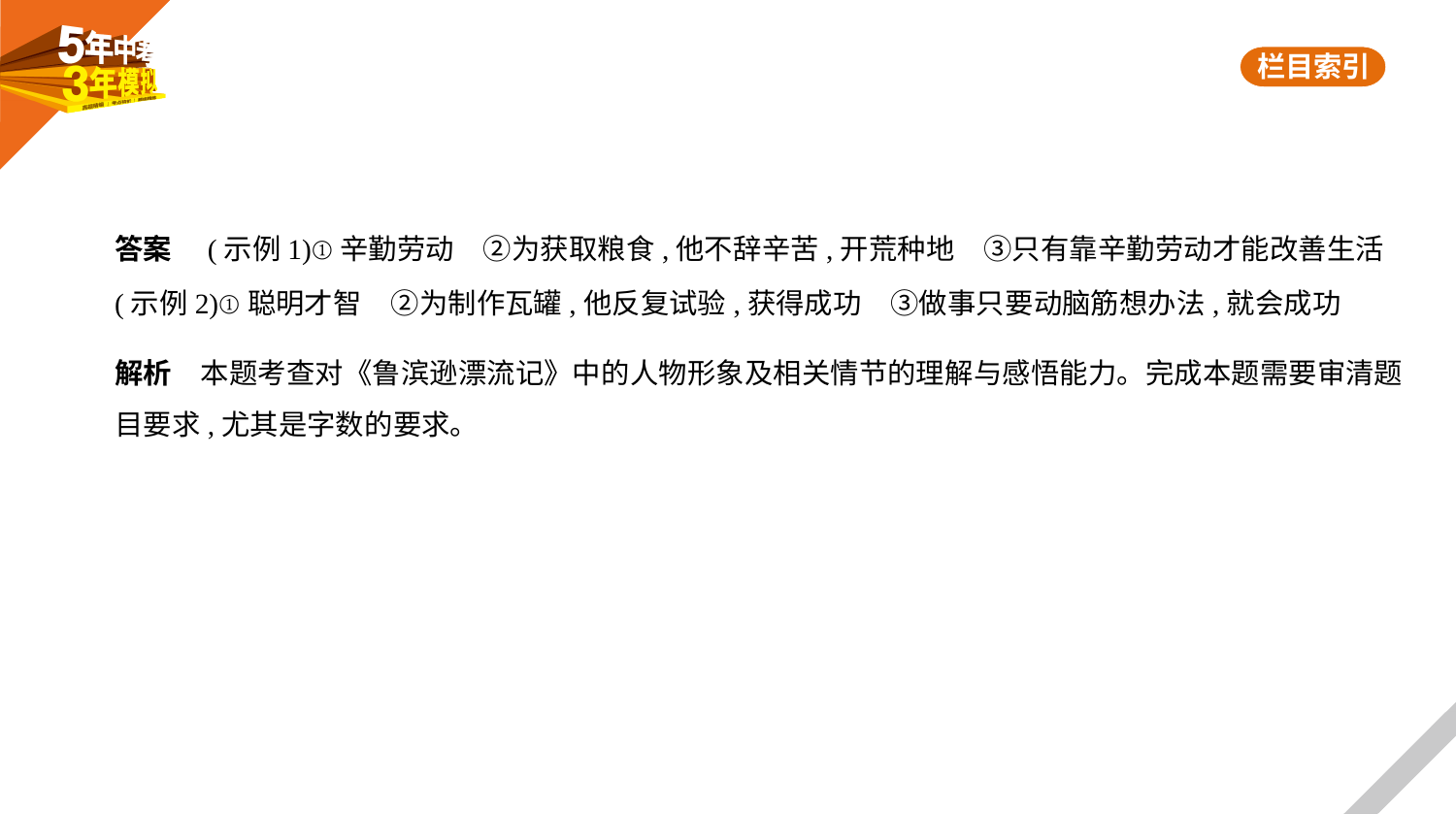

答案　(示例1)①辛勤劳动　②为获取粮食,他不辞辛苦,开荒种地　③只有靠辛勤劳动才能改善生活
(示例2)①聪明才智　②为制作瓦罐,他反复试验,获得成功　③做事只要动脑筋想办法,就会成功
解析　本题考查对《鲁滨逊漂流记》中的人物形象及相关情节的理解与感悟能力。完成本题需要审清题
目要求,尤其是字数的要求。